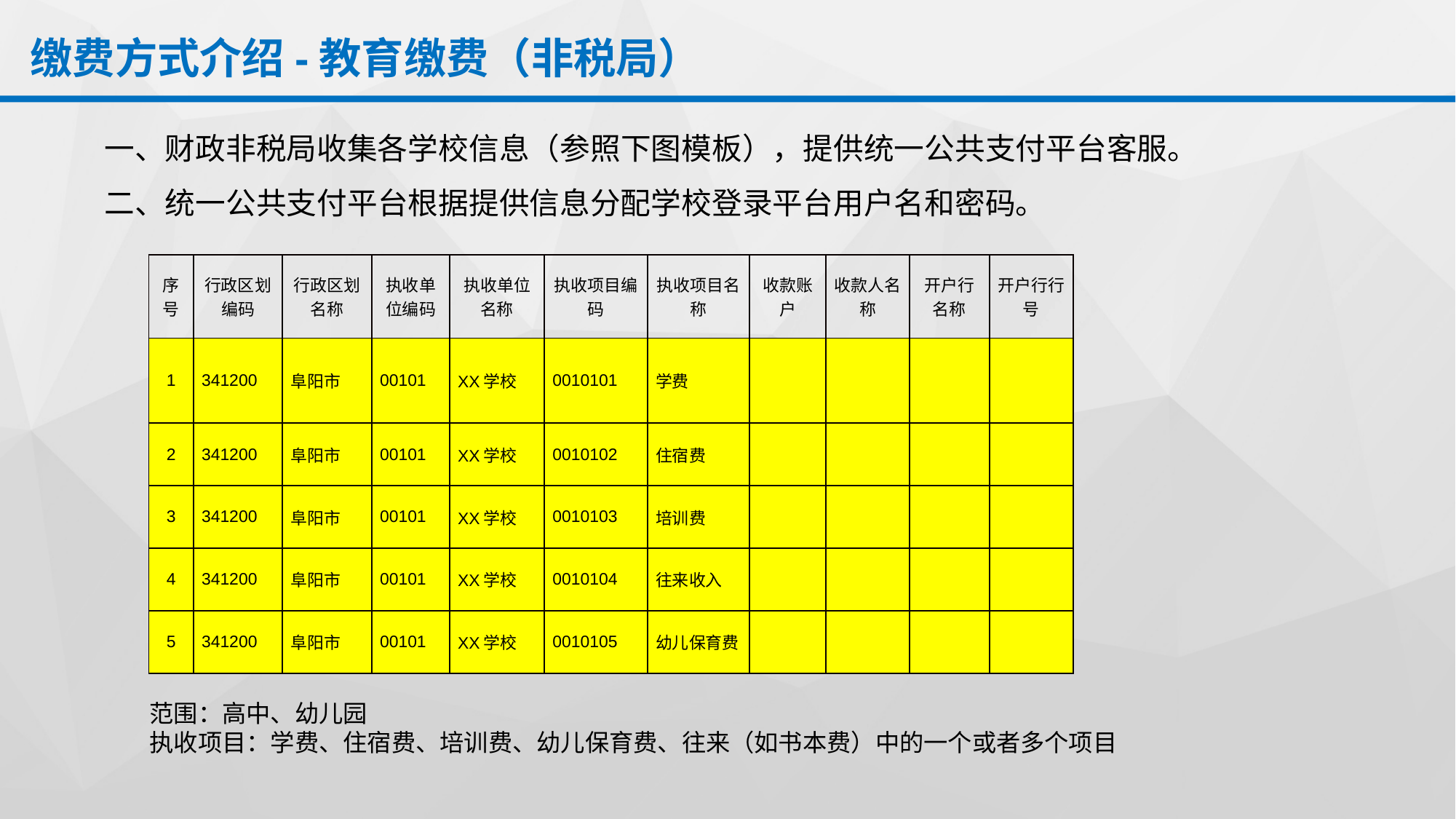

# 缴费方式介绍-教育缴费（非税局）
一、财政非税局收集各学校信息（参照下图模板），提供统一公共支付平台客服。
二、统一公共支付平台根据提供信息分配学校登录平台用户名和密码。
| 序号 | 行政区划编码 | 行政区划名称 | 执收单位编码 | 执收单位名称 | 执收项目编码 | 执收项目名称 | 收款账户 | 收款人名称 | 开户行名称 | 开户行行号 |
| --- | --- | --- | --- | --- | --- | --- | --- | --- | --- | --- |
| 1 | 341200 | 阜阳市 | 00101 | XX学校 | 0010101 | 学费 |  |  |  |  |
| 2 | 341200 | 阜阳市 | 00101 | XX学校 | 0010102 | 住宿费 |  |  |  |  |
| 3 | 341200 | 阜阳市 | 00101 | XX学校 | 0010103 | 培训费 |  |  |  |  |
| 4 | 341200 | 阜阳市 | 00101 | XX学校 | 0010104 | 往来收入 |  |  |  |  |
| 5 | 341200 | 阜阳市 | 00101 | XX学校 | 0010105 | 幼儿保育费 |  |  |  |  |
范围：高中、幼儿园
执收项目：学费、住宿费、培训费、幼儿保育费、往来（如书本费）中的一个或者多个项目